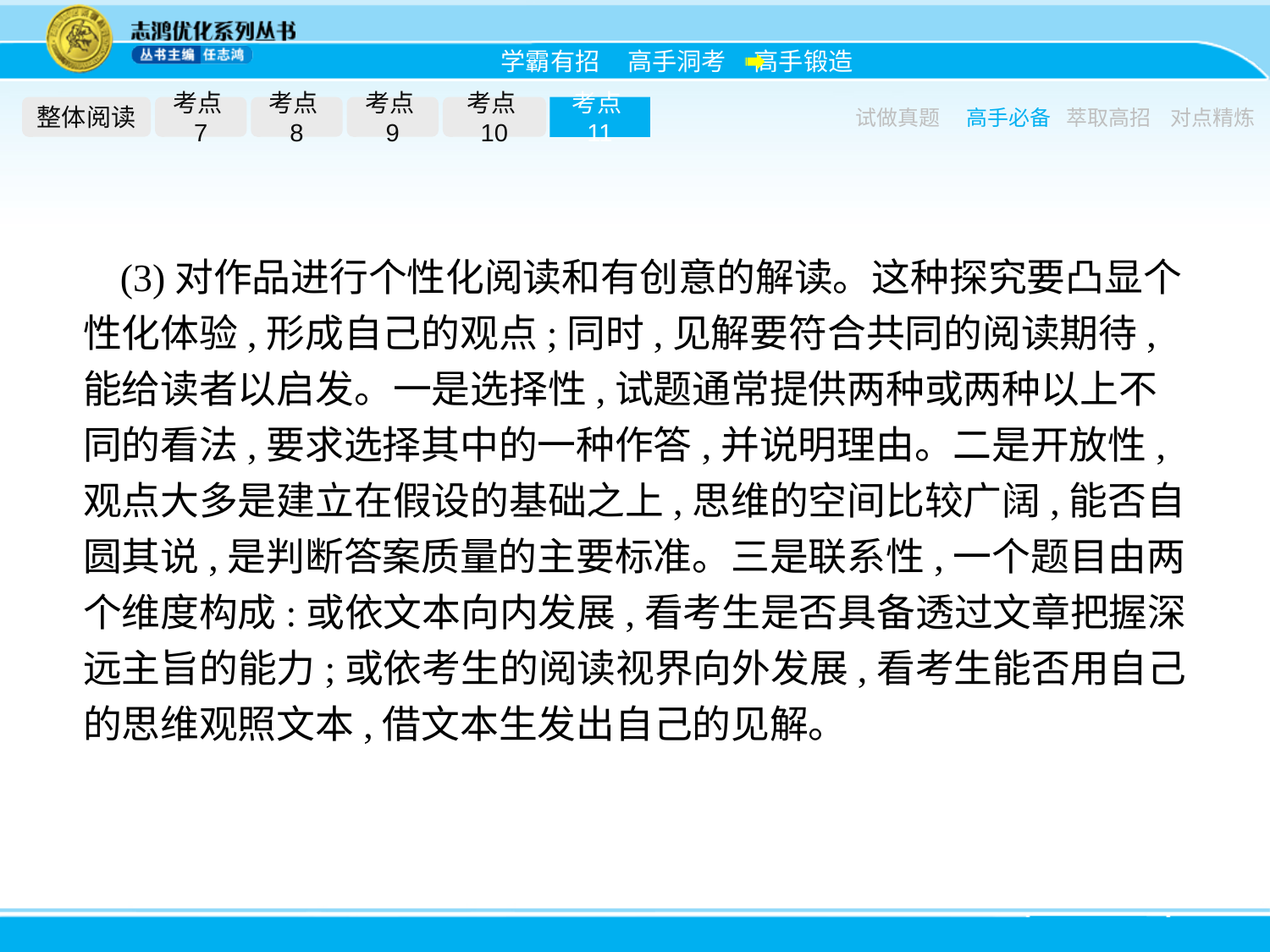

整体阅读
考点7
考点8
考点9
考点10
考点11
试做真题
高手必备
萃取高招
对点精炼
(3)对作品进行个性化阅读和有创意的解读。这种探究要凸显个性化体验,形成自己的观点;同时,见解要符合共同的阅读期待,能给读者以启发。一是选择性,试题通常提供两种或两种以上不同的看法,要求选择其中的一种作答,并说明理由。二是开放性,观点大多是建立在假设的基础之上,思维的空间比较广阔,能否自圆其说,是判断答案质量的主要标准。三是联系性,一个题目由两个维度构成:或依文本向内发展,看考生是否具备透过文章把握深远主旨的能力;或依考生的阅读视界向外发展,看考生能否用自己的思维观照文本,借文本生发出自己的见解。